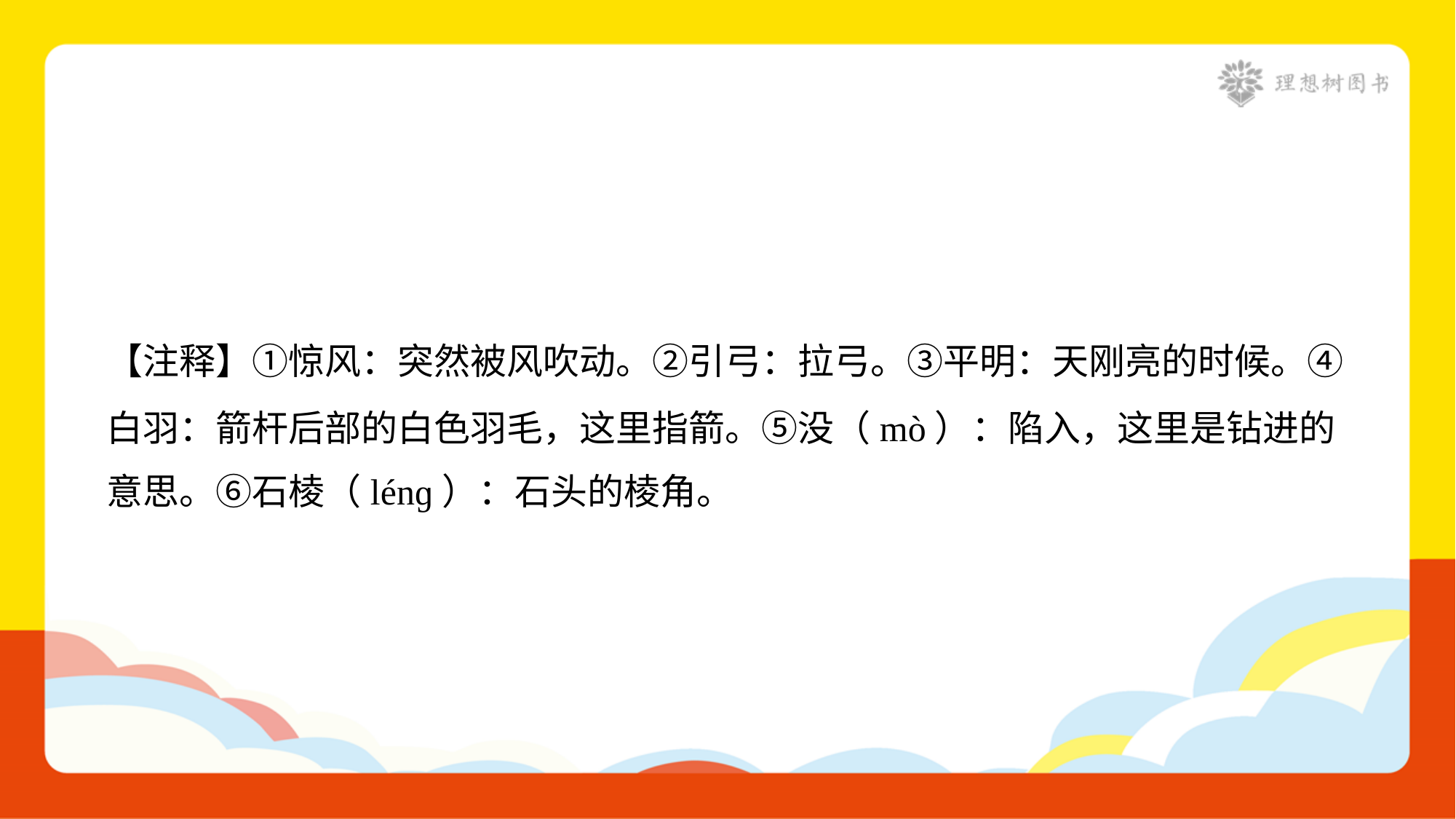

【注释】①惊风：突然被风吹动。②引弓：拉弓。③平明：天刚亮的时候。④
白羽：箭杆后部的白色羽毛，这里指箭。⑤没（mò）：陷入，这里是钻进的
意思。⑥石棱（lénɡ）：石头的棱角。